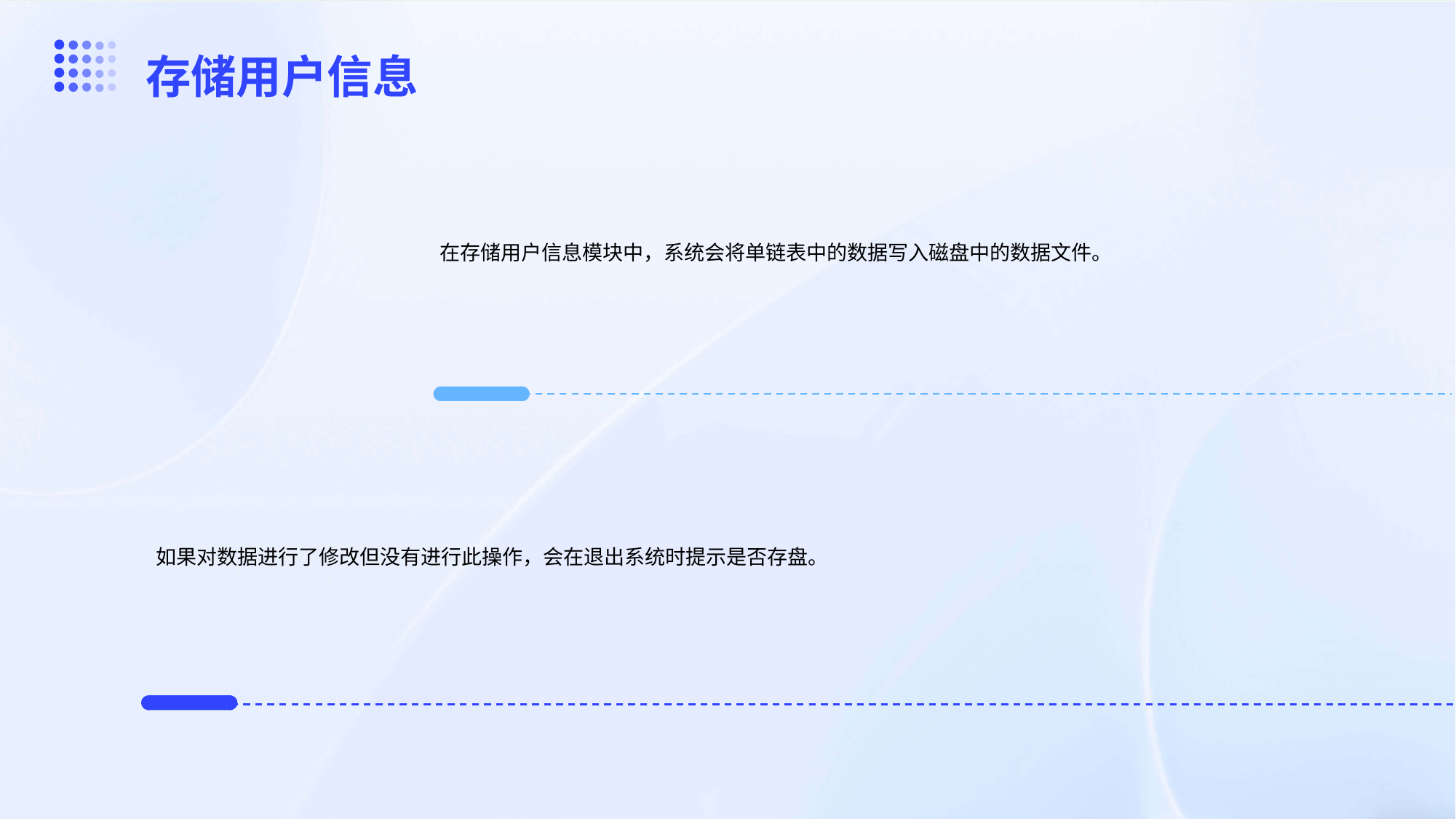

存储用户信息

在存储用户信息模块中，系统会将单链表中的数据写入磁盘中的数据文件。

如果对数据进行了修改但没有进行此操作，会在退出系统时提示是否存盘。